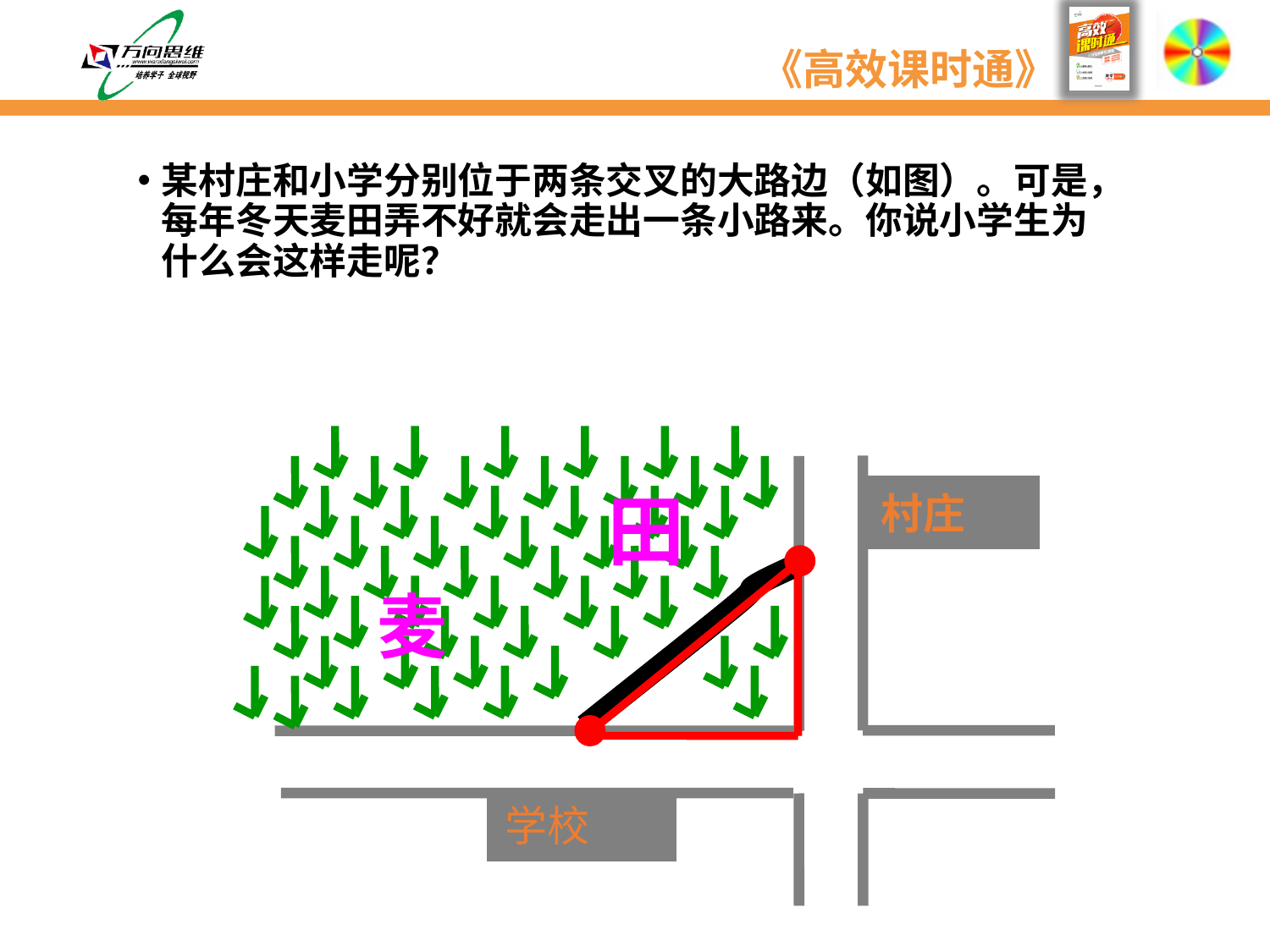

某村庄和小学分别位于两条交叉的大路边（如图）。可是，每年冬天麦田弄不好就会走出一条小路来。你说小学生为什么会这样走呢？

村庄
学校

田

麦